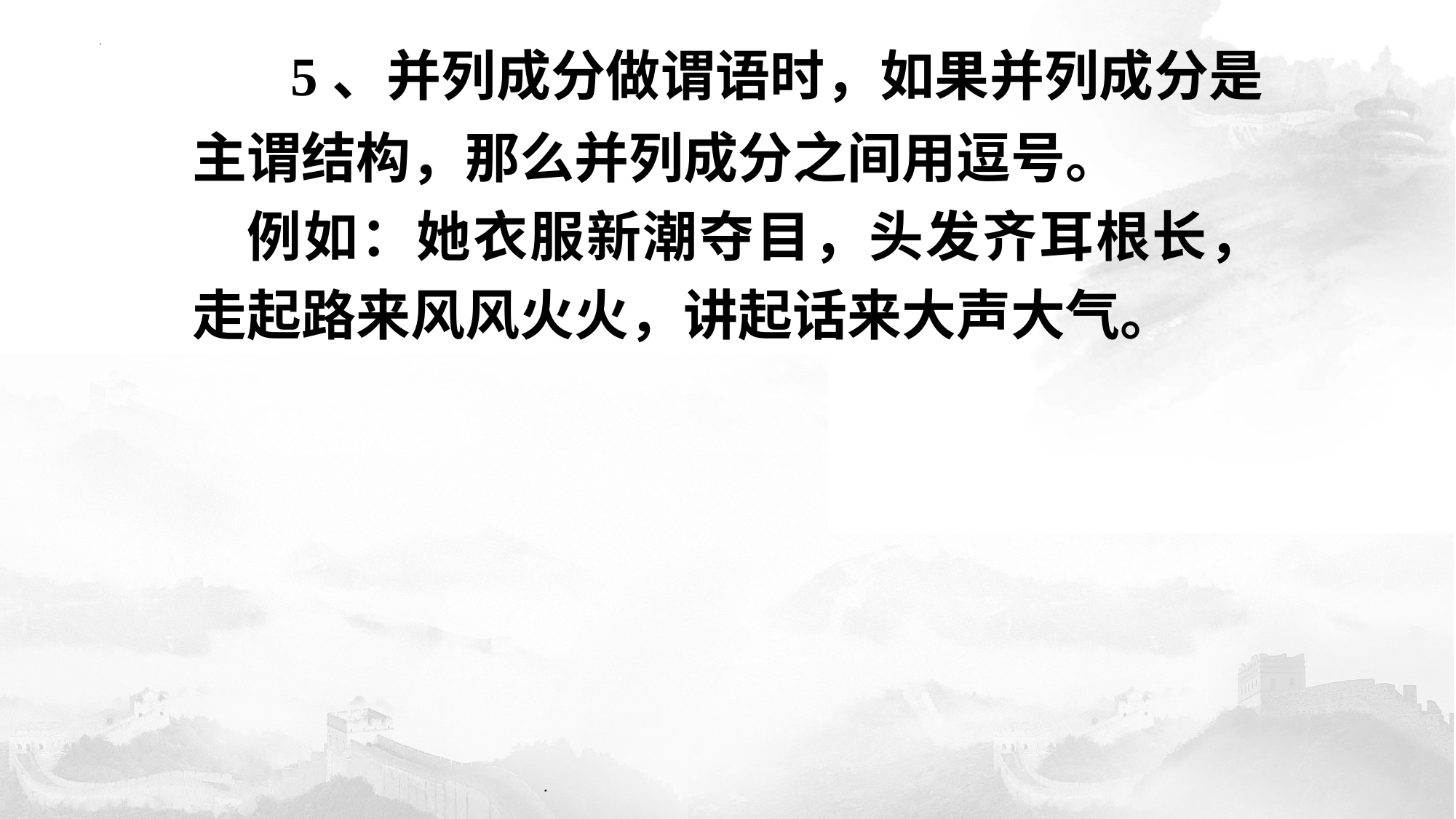

5、并列成分做谓语时，如果并列成分是主谓结构，那么并列成分之间用逗号。
例如：她衣服新潮夺目，头发齐耳根长，走起路来风风火火，讲起话来大声大气。

.